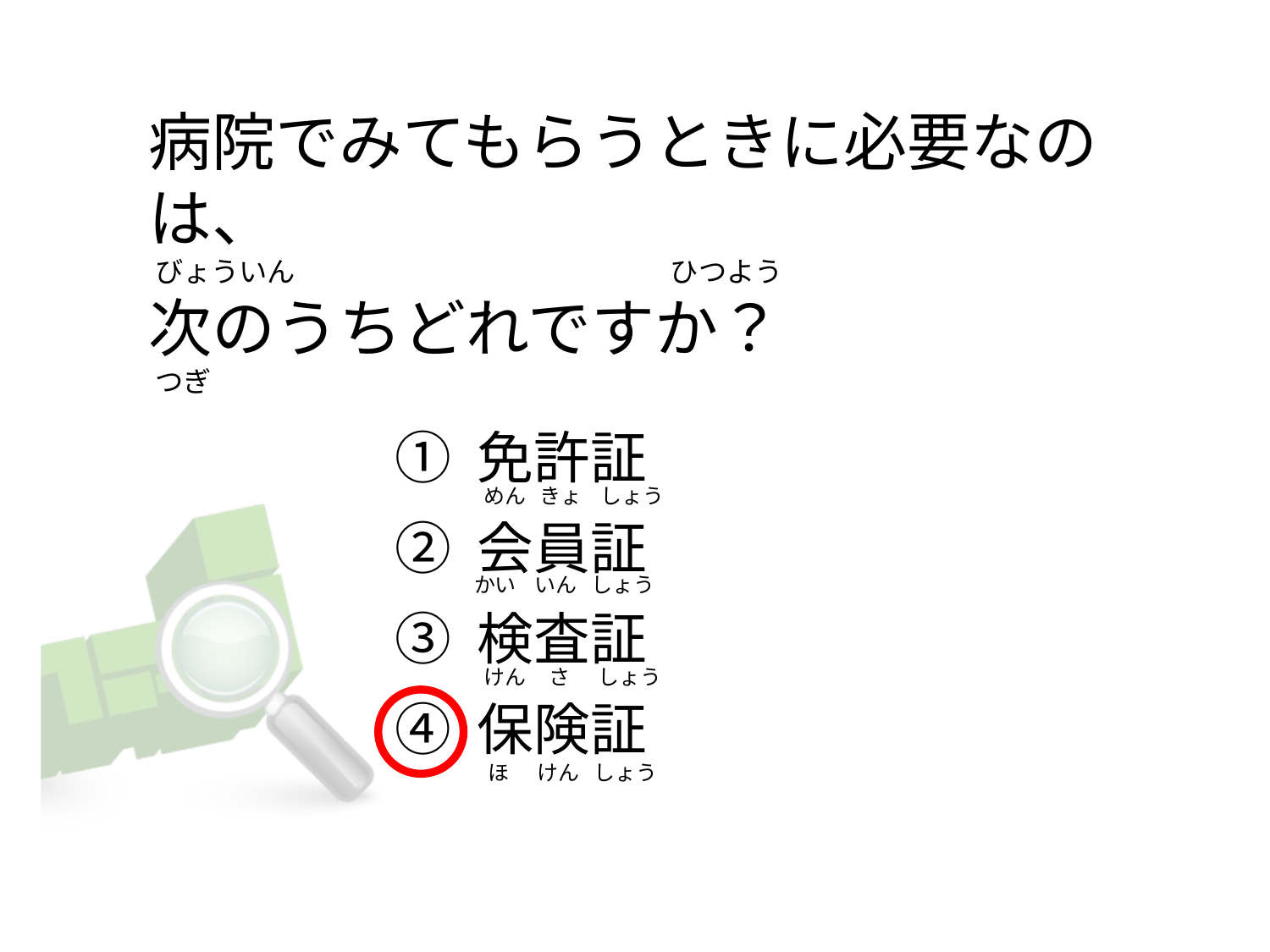

# 病院でみてもらうときに必要なのは、 びょういん                                                           ひつよう 次のうちどれですか？  つぎ
① 免許証
② 会員証
③ 検査証
④ 保険証
 めん   きょ    しょう
かい    いん   しょう
 けん     さ      しょう

  ほ      けん   しょう